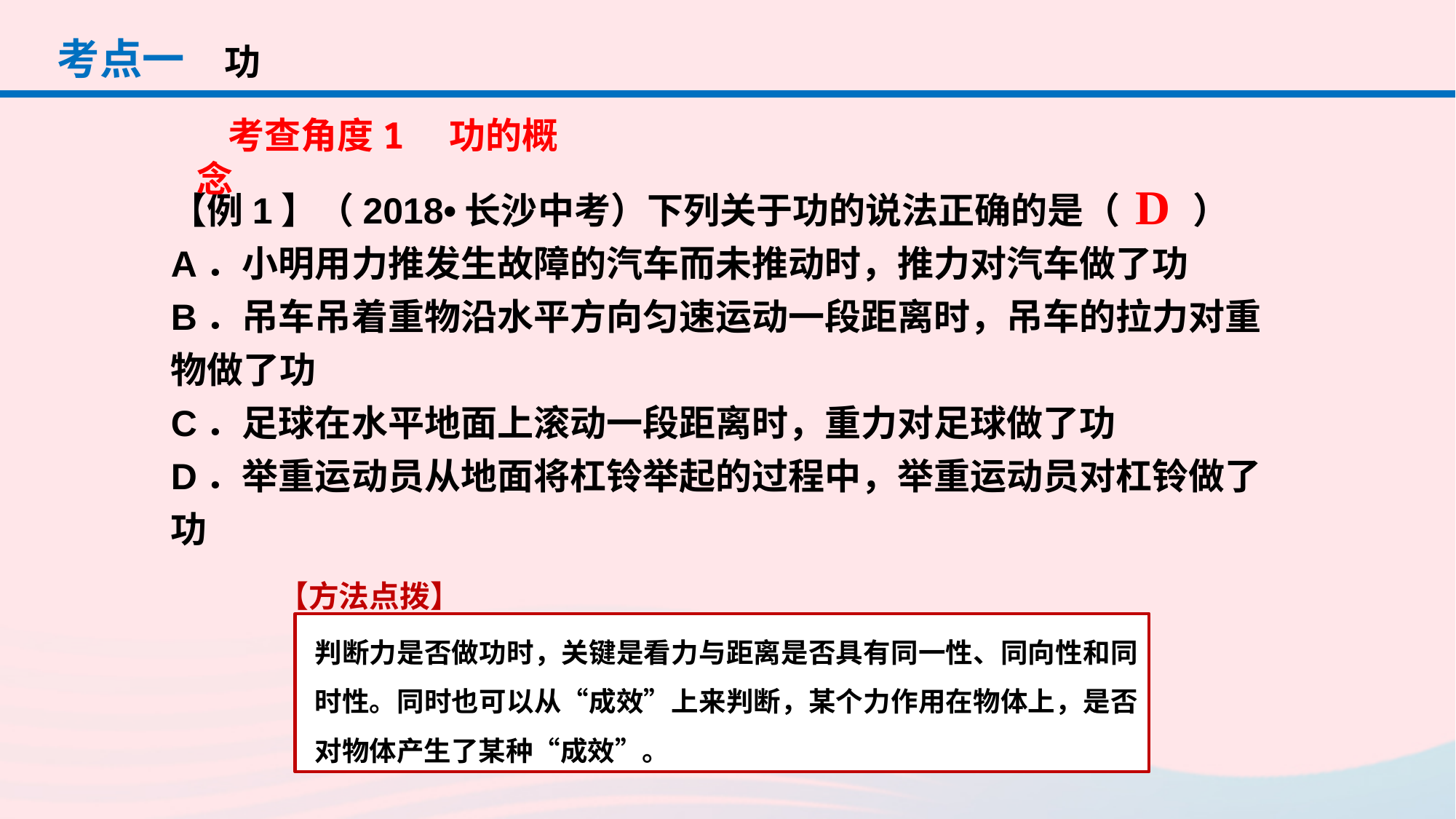

考点一
功
考查角度1　功的概念
【例1】（2018•长沙中考）下列关于功的说法正确的是（　　）
A．小明用力推发生故障的汽车而未推动时，推力对汽车做了功
B．吊车吊着重物沿水平方向匀速运动一段距离时，吊车的拉力对重物做了功
C．足球在水平地面上滚动一段距离时，重力对足球做了功
D．举重运动员从地面将杠铃举起的过程中，举重运动员对杠铃做了功

D
【方法点拨】
判断力是否做功时，关键是看力与距离是否具有同一性、同向性和同时性。同时也可以从“成效”上来判断，某个力作用在物体上，是否对物体产生了某种“成效”。